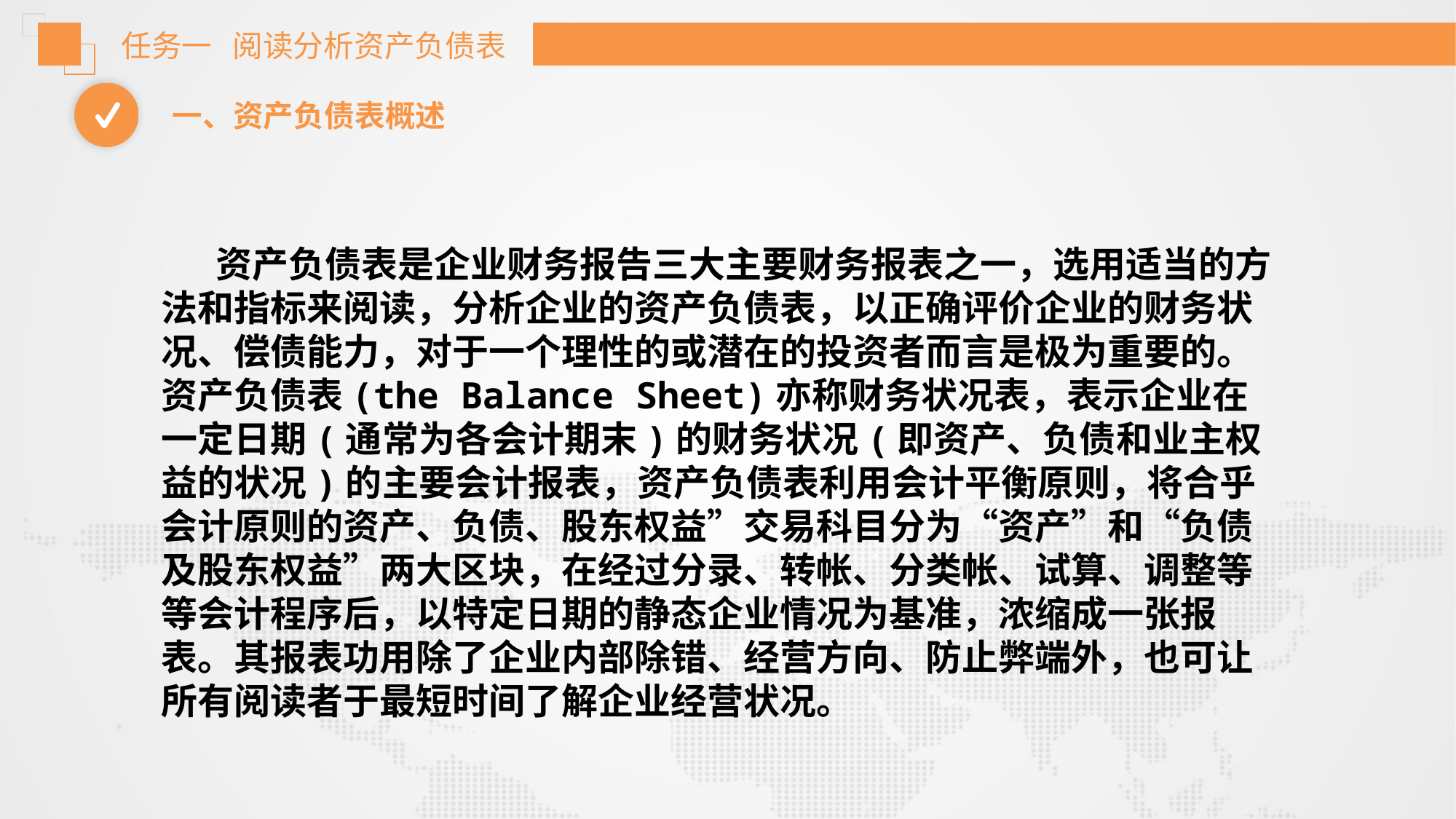

任务一   阅读分析资产负债表

一、资产负债表概述
资产负债表是企业财务报告三大主要财务报表之一，选用适当的方法和指标来阅读，分析企业的资产负债表，以正确评价企业的财务状况、偿债能力，对于一个理性的或潜在的投资者而言是极为重要的。资产负债表(the Balance Sheet)亦称财务状况表，表示企业在一定日期(通常为各会计期末)的财务状况(即资产、负债和业主权益的状况)的主要会计报表，资产负债表利用会计平衡原则，将合乎会计原则的资产、负债、股东权益”交易科目分为“资产”和“负债及股东权益”两大区块，在经过分录、转帐、分类帐、试算、调整等等会计程序后，以特定日期的静态企业情况为基准，浓缩成一张报表。其报表功用除了企业内部除错、经营方向、防止弊端外，也可让所有阅读者于最短时间了解企业经营状况。